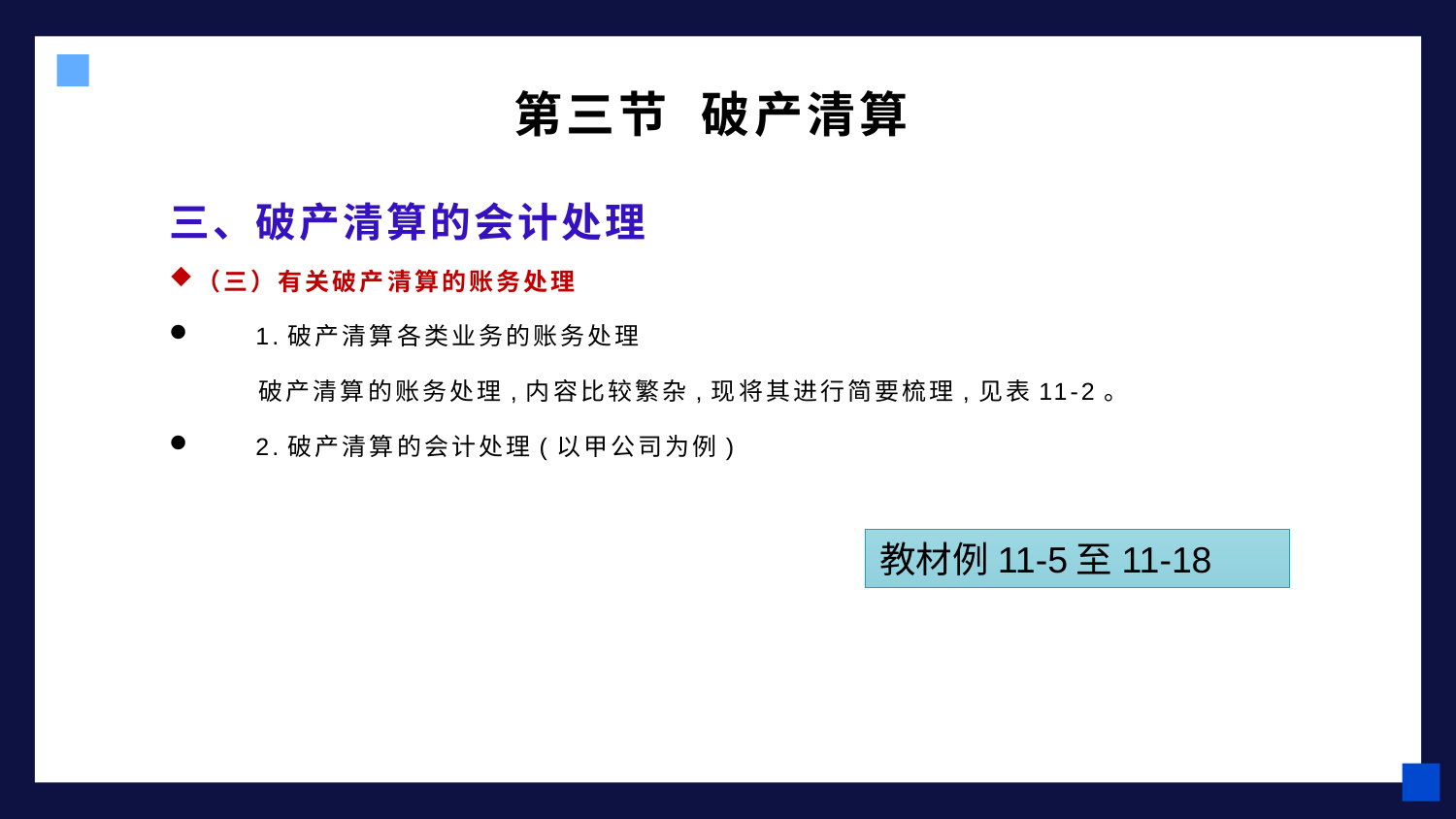

第三节  破产清算
# 三、破产清算的会计处理
（三）有关破产清算的账务处理
      1.破产清算各类业务的账务处理
          破产清算的账务处理,内容比较繁杂,现将其进行简要梳理,见表11-2。
      2.破产清算的会计处理(以甲公司为例)

教材例11-5至11-18